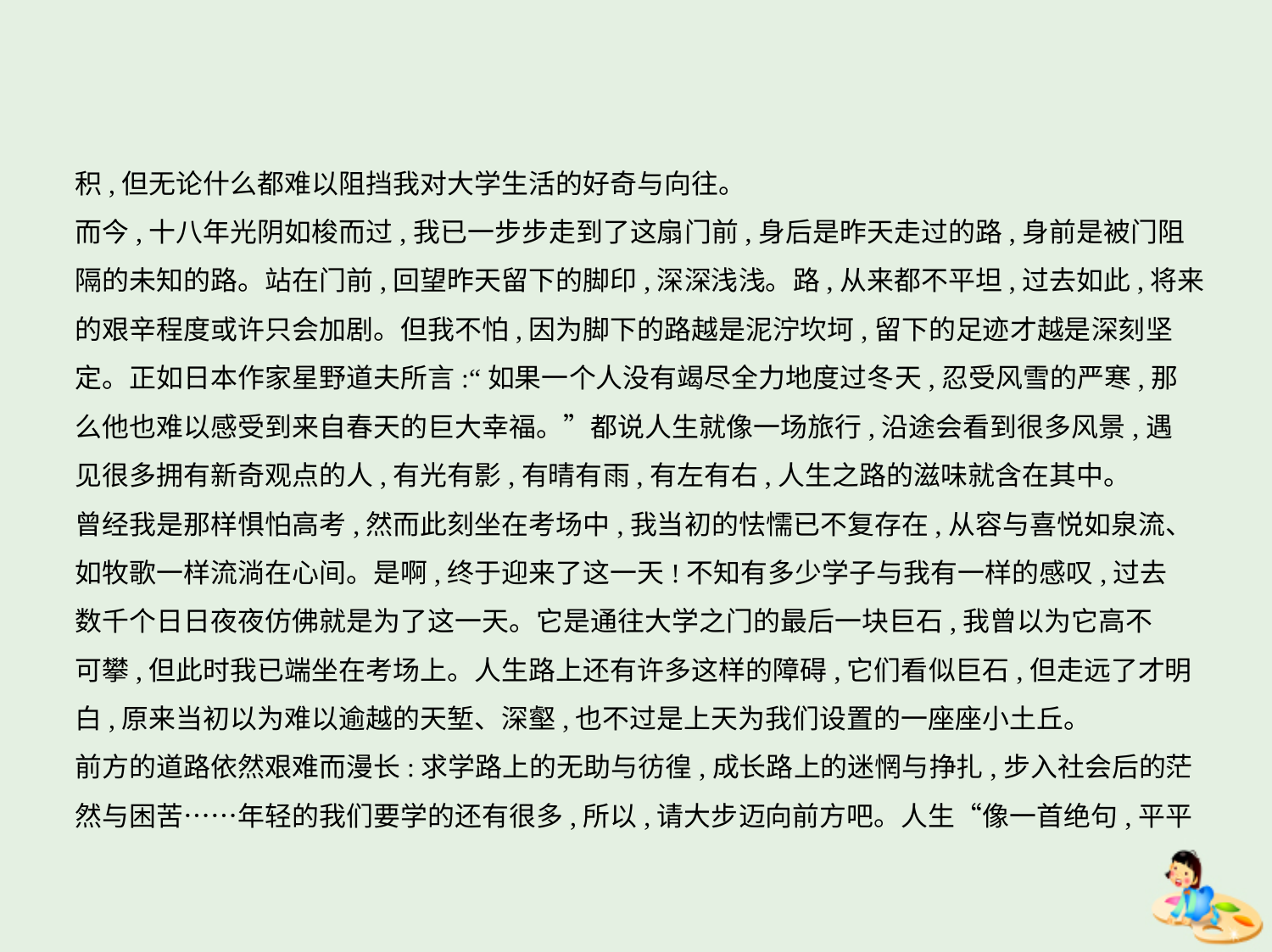

积,但无论什么都难以阻挡我对大学生活的好奇与向往。
而今,十八年光阴如梭而过,我已一步步走到了这扇门前,身后是昨天走过的路,身前是被门阻
隔的未知的路。站在门前,回望昨天留下的脚印,深深浅浅。路,从来都不平坦,过去如此,将来
的艰辛程度或许只会加剧。但我不怕,因为脚下的路越是泥泞坎坷,留下的足迹才越是深刻坚
定。正如日本作家星野道夫所言:“如果一个人没有竭尽全力地度过冬天,忍受风雪的严寒,那
么他也难以感受到来自春天的巨大幸福。”都说人生就像一场旅行,沿途会看到很多风景,遇
见很多拥有新奇观点的人,有光有影,有晴有雨,有左有右,人生之路的滋味就含在其中。
曾经我是那样惧怕高考,然而此刻坐在考场中,我当初的怯懦已不复存在,从容与喜悦如泉流、
如牧歌一样流淌在心间。是啊,终于迎来了这一天!不知有多少学子与我有一样的感叹,过去
数千个日日夜夜仿佛就是为了这一天。它是通往大学之门的最后一块巨石,我曾以为它高不
可攀,但此时我已端坐在考场上。人生路上还有许多这样的障碍,它们看似巨石,但走远了才明
白,原来当初以为难以逾越的天堑、深壑,也不过是上天为我们设置的一座座小土丘。
前方的道路依然艰难而漫长:求学路上的无助与彷徨,成长路上的迷惘与挣扎,步入社会后的茫
然与困苦……年轻的我们要学的还有很多,所以,请大步迈向前方吧。人生“像一首绝句,平平